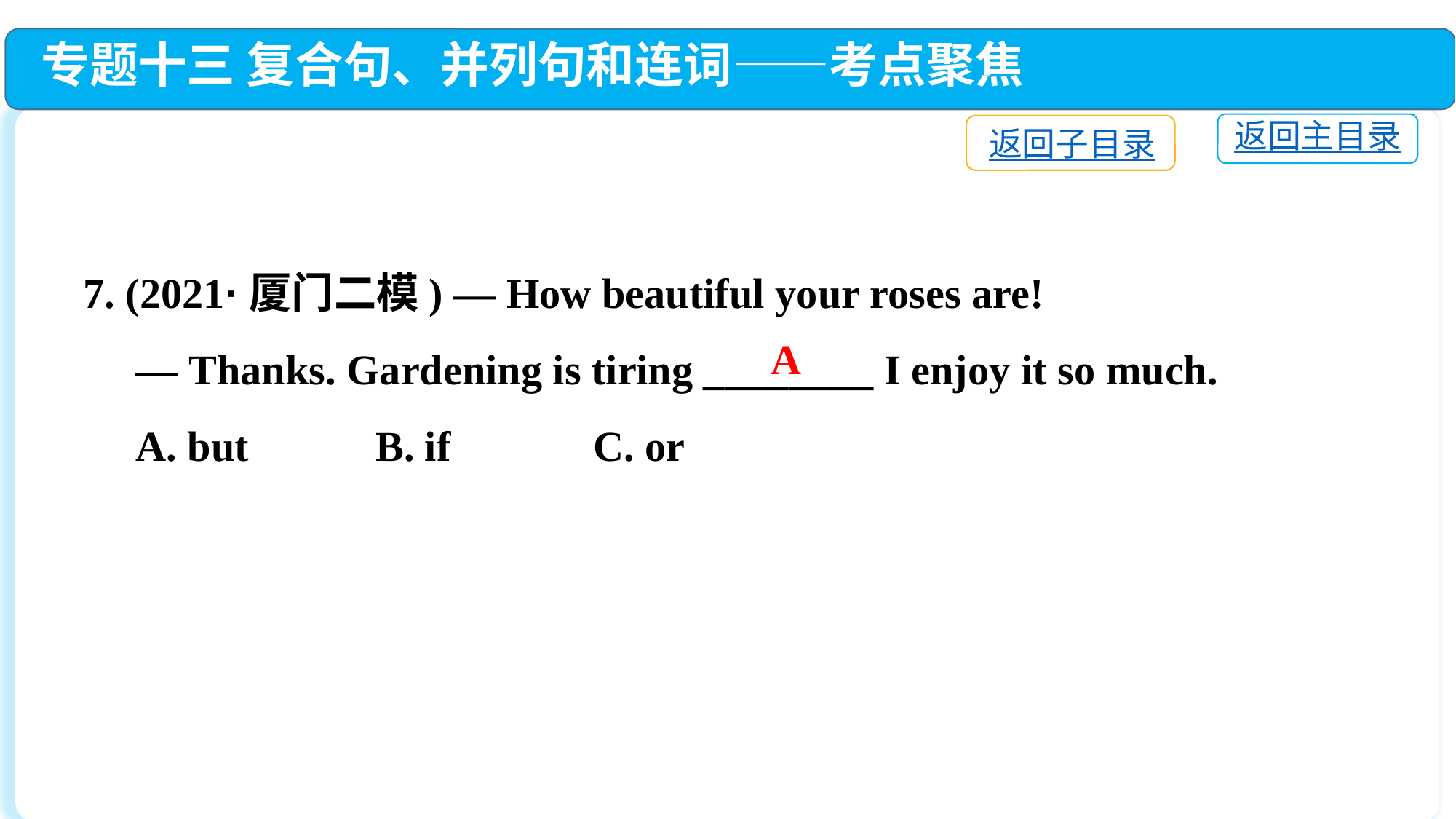

专题十三 复合句、并列句和连词——考点聚焦

返回主目录

返回子目录
7. (2021·厦门二模) — How beautiful your roses are!
     — Thanks. Gardening is tiring ________ I enjoy it so much.
     A. but            B. if	       C. or
A